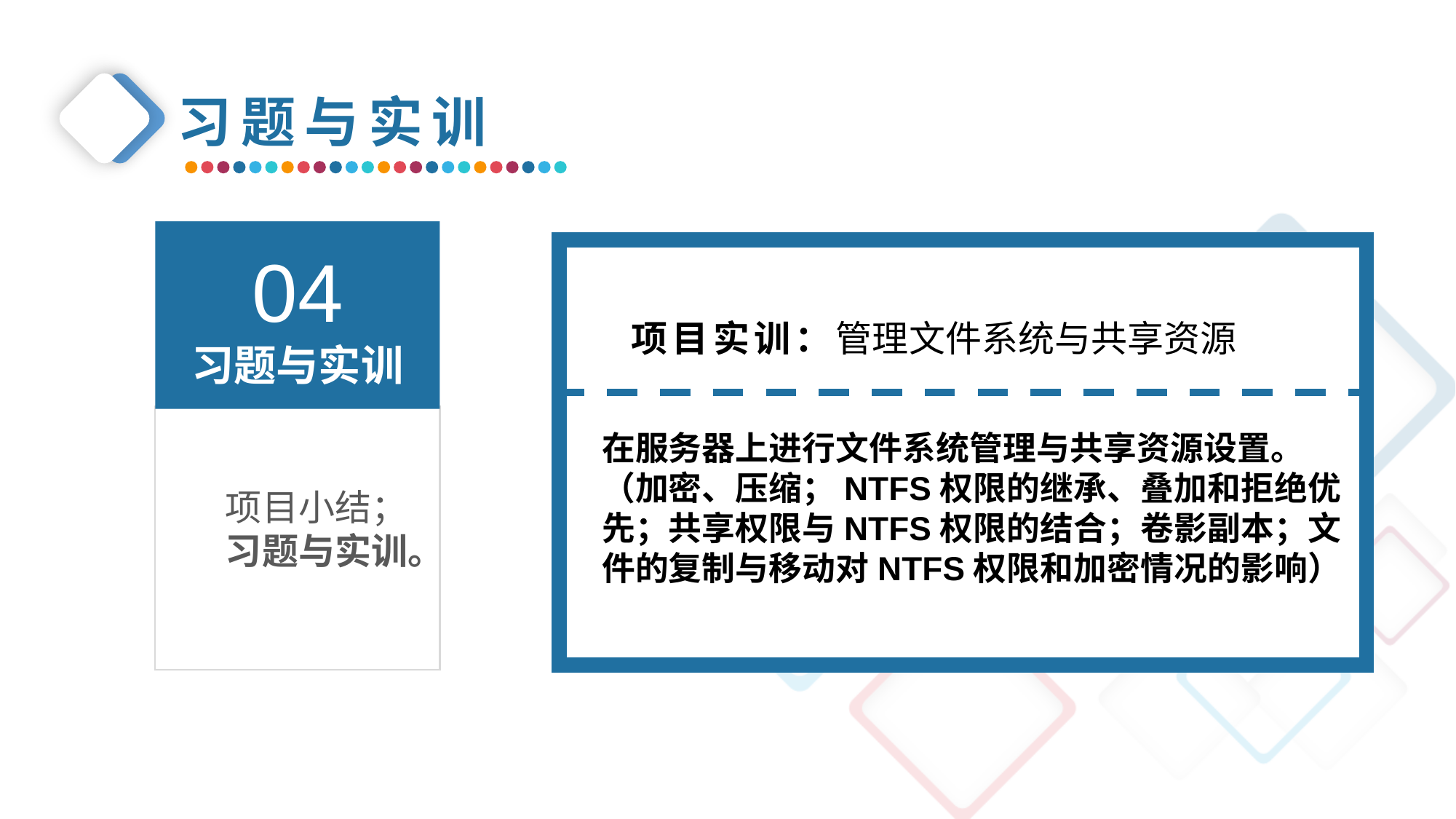

习题与实训

04
习题与实训

项目实训：管理文件系统与共享资源

在服务器上进行文件系统管理与共享资源设置。（加密、压缩；NTFS权限的继承、叠加和拒绝优先；共享权限与NTFS权限的结合；卷影副本；文件的复制与移动对NTFS权限和加密情况的影响）
项目小结；
习题与实训。